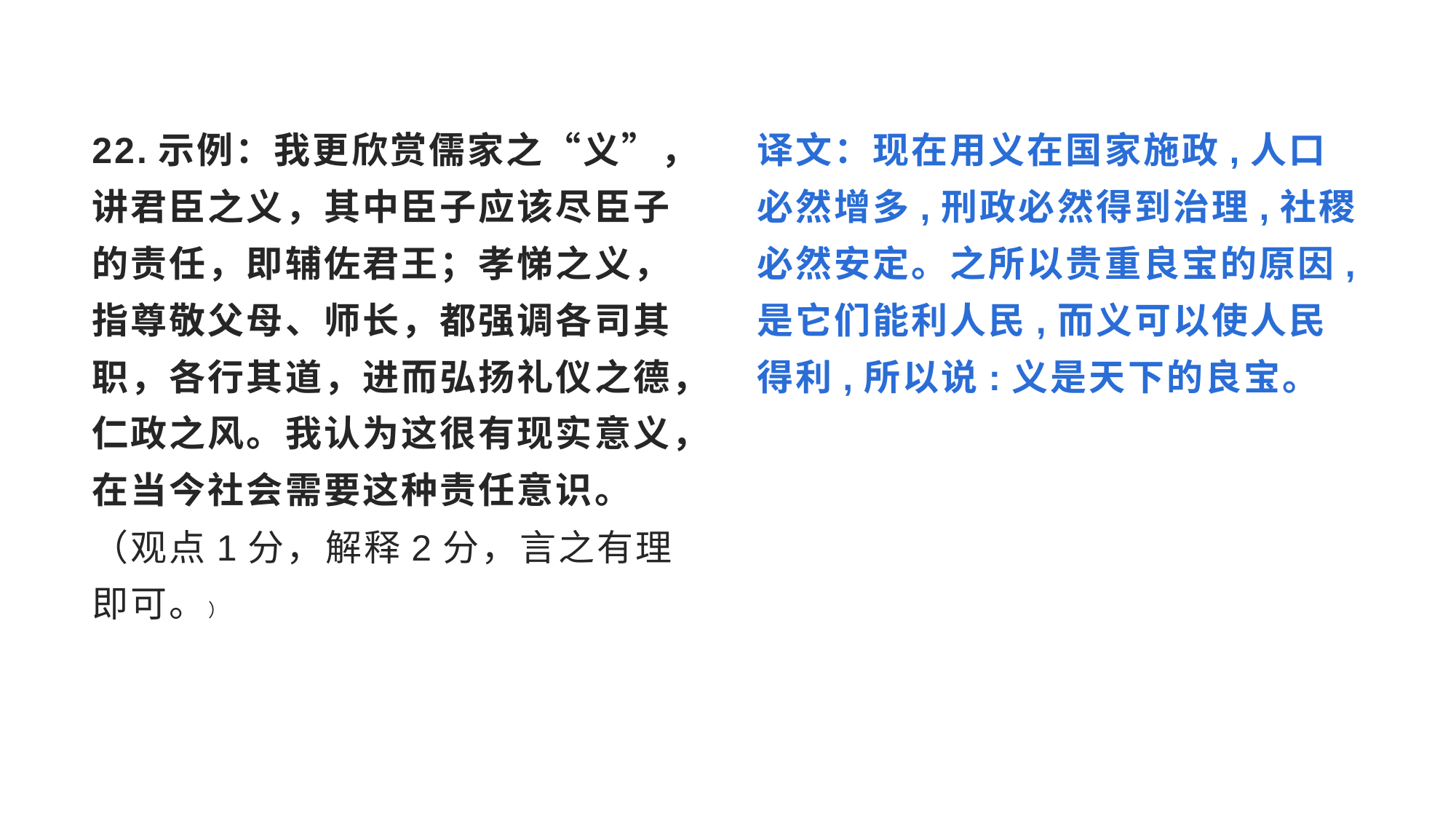

#
22.示例：我更欣赏儒家之“义”，讲君臣之义，其中臣子应该尽臣子的责任，即辅佐君王；孝悌之义，指尊敬父母、师长，都强调各司其职，各行其道，进而弘扬礼仪之德，仁政之风。我认为这很有现实意义，在当今社会需要这种责任意识。（观点1分，解释2分，言之有理即可。）

译文：现在用义在国家施政,人口必然增多,刑政必然得到治理,社稷必然安定。之所以贵重良宝的原因,是它们能利人民,而义可以使人民得利,所以说:义是天下的良宝。